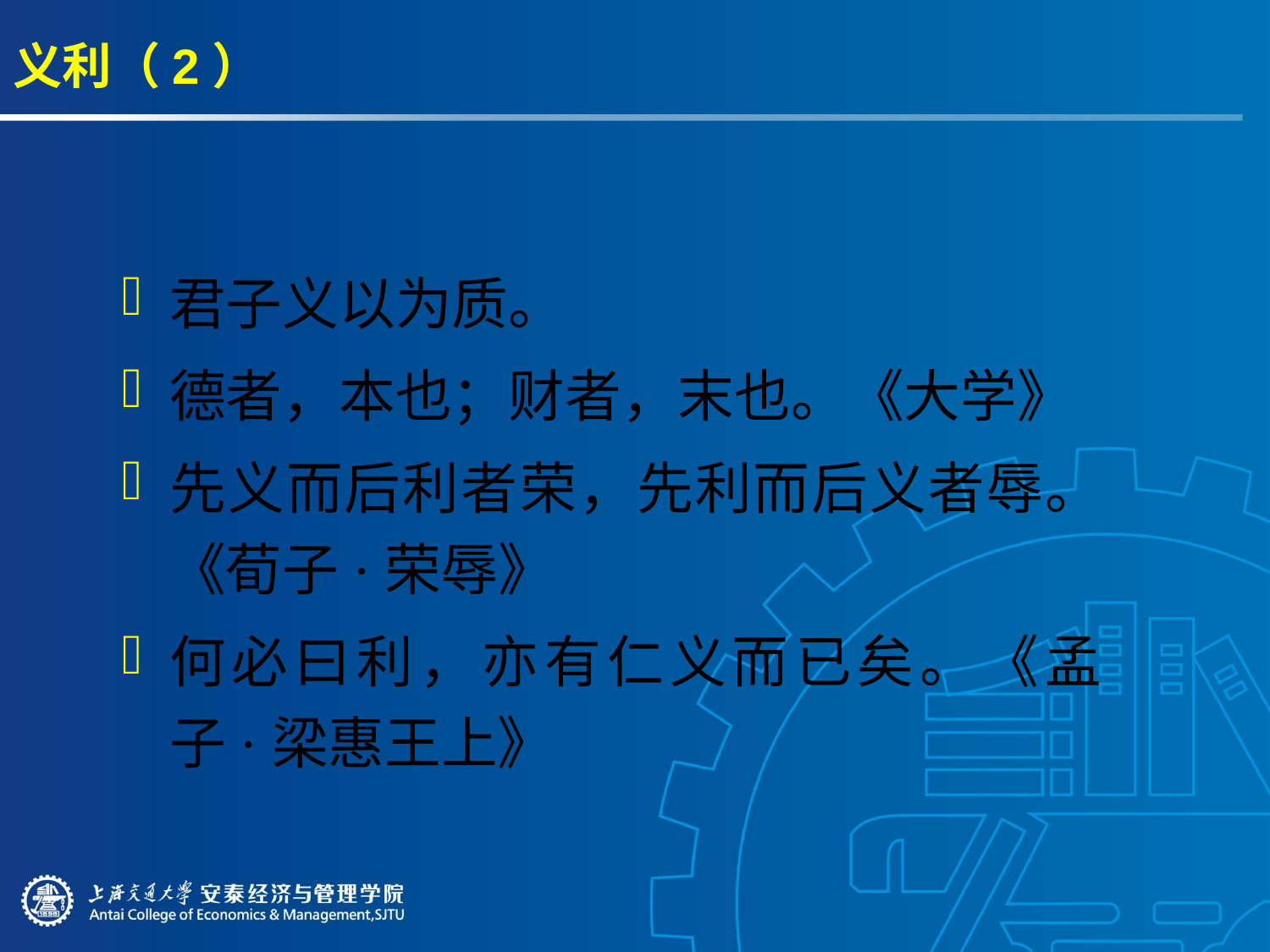

# 义利（2）
君子义以为质。
德者，本也；财者，末也。《大学》
先义而后利者荣，先利而后义者辱。《荀子·荣辱》
何必曰利，亦有仁义而已矣。《孟子·梁惠王上》